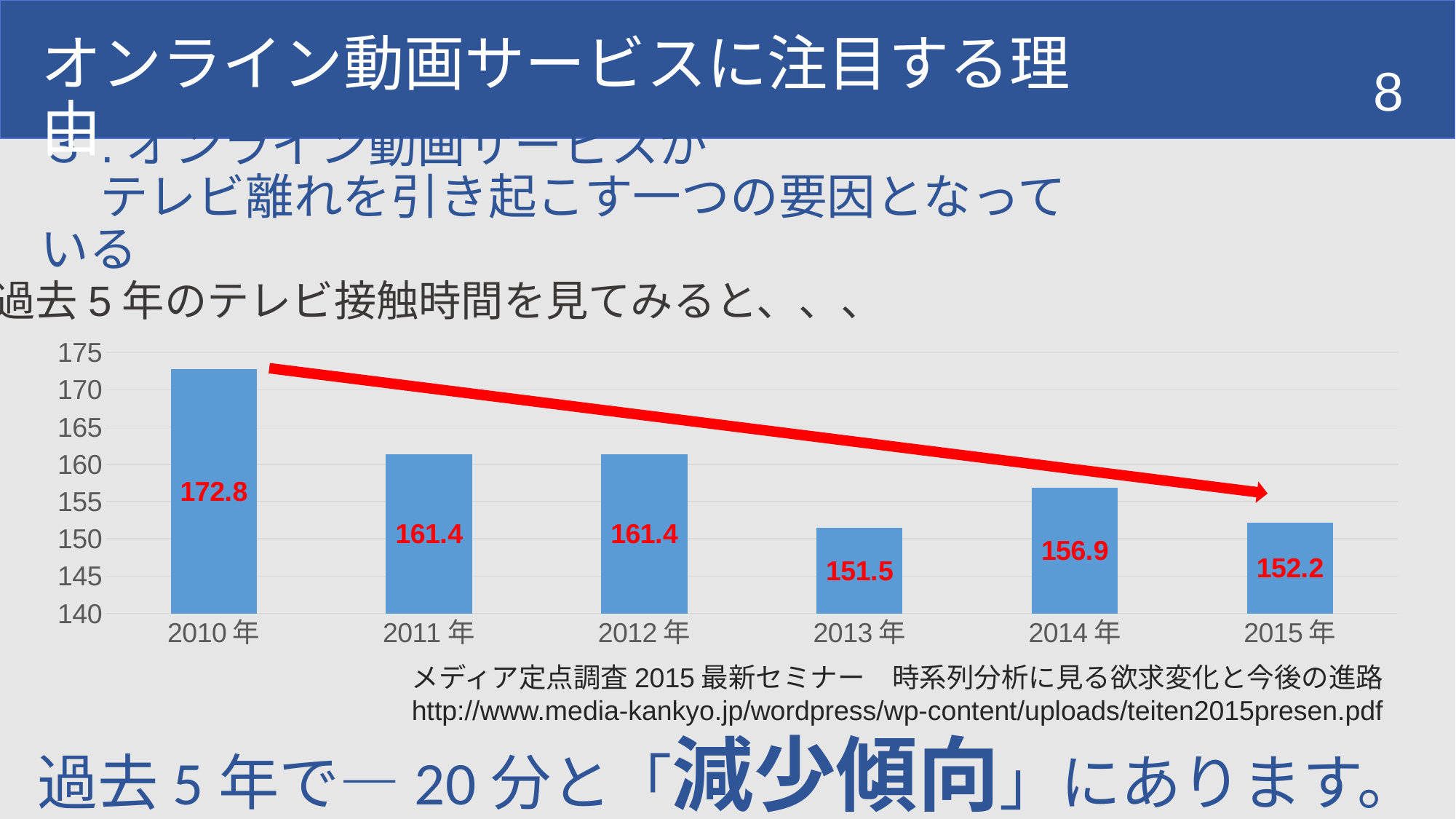

オンライン動画サービスに注目する理由
8
# ３.オンライン動画サービスが 　 テレビ離れを引き起こす一つの要因となっている
過去5年のテレビ接触時間を見てみると、、、

### Chart

| Category | テレビ |
|---|---|
| 2010年 | 172.8 |
| 2011年 | 161.4 |
| 2012年 | 161.4 |
| 2013年 | 151.5 |
| 2014年 | 156.9 |
| 2015年 | 152.2 |
メディア定点調査2015最新セミナー　時系列分析に見る欲求変化と今後の進路
http://www.media-kankyo.jp/wordpress/wp-content/uploads/teiten2015presen.pdf
過去5年で―20分と「減少傾向」にあります。